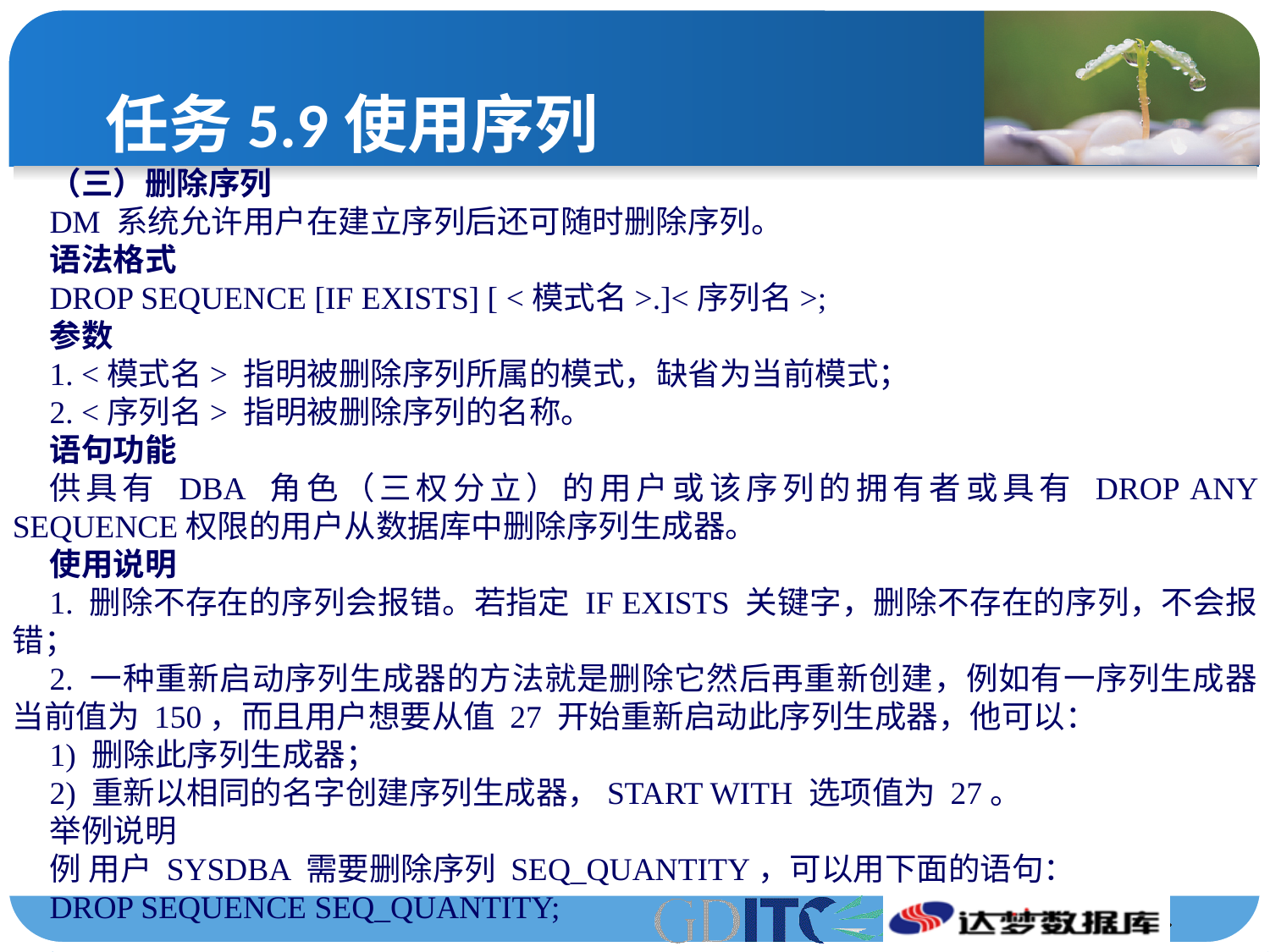

# 任务5.9使用序列
（三）删除序列
DM 系统允许用户在建立序列后还可随时删除序列。
语法格式
DROP SEQUENCE [IF EXISTS] [ <模式名>.]<序列名>;
参数
1. <模式名> 指明被删除序列所属的模式，缺省为当前模式；
2. <序列名> 指明被删除序列的名称。
语句功能
供具有 DBA 角色（三权分立）的用户或该序列的拥有者或具有 DROP ANY SEQUENCE权限的用户从数据库中删除序列生成器。
使用说明
1. 删除不存在的序列会报错。若指定 IF EXISTS 关键字，删除不存在的序列，不会报错；
2. 一种重新启动序列生成器的方法就是删除它然后再重新创建，例如有一序列生成器当前值为 150，而且用户想要从值 27 开始重新启动此序列生成器，他可以：
1) 删除此序列生成器；
2) 重新以相同的名字创建序列生成器，START WITH 选项值为 27。
举例说明
例 用户 SYSDBA 需要删除序列 SEQ_QUANTITY，可以用下面的语句：
DROP SEQUENCE SEQ_QUANTITY;